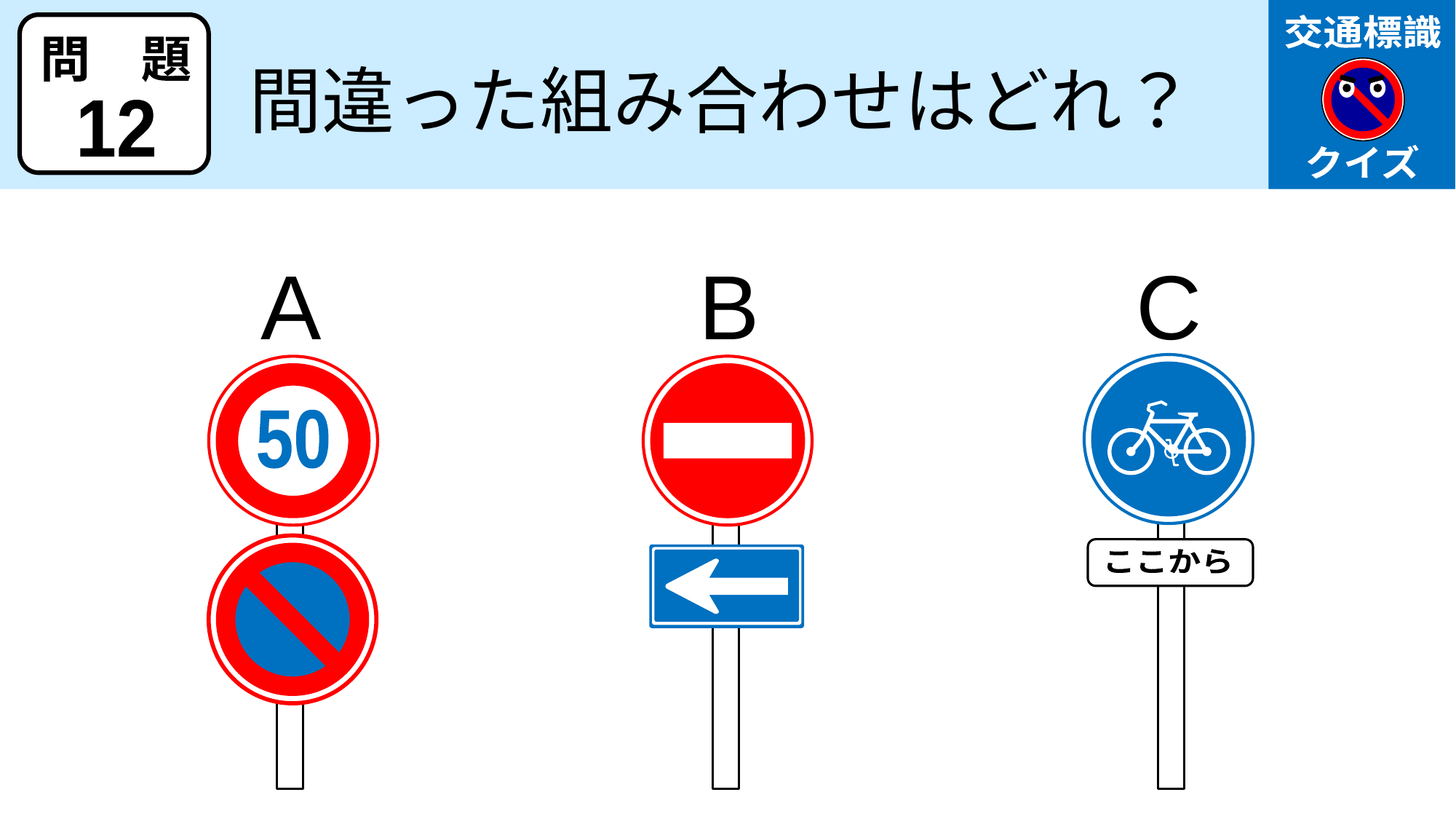

交通標識

クイズ

問　題
間違った組み合わせはどれ？
12
A
B
C

ここから

50